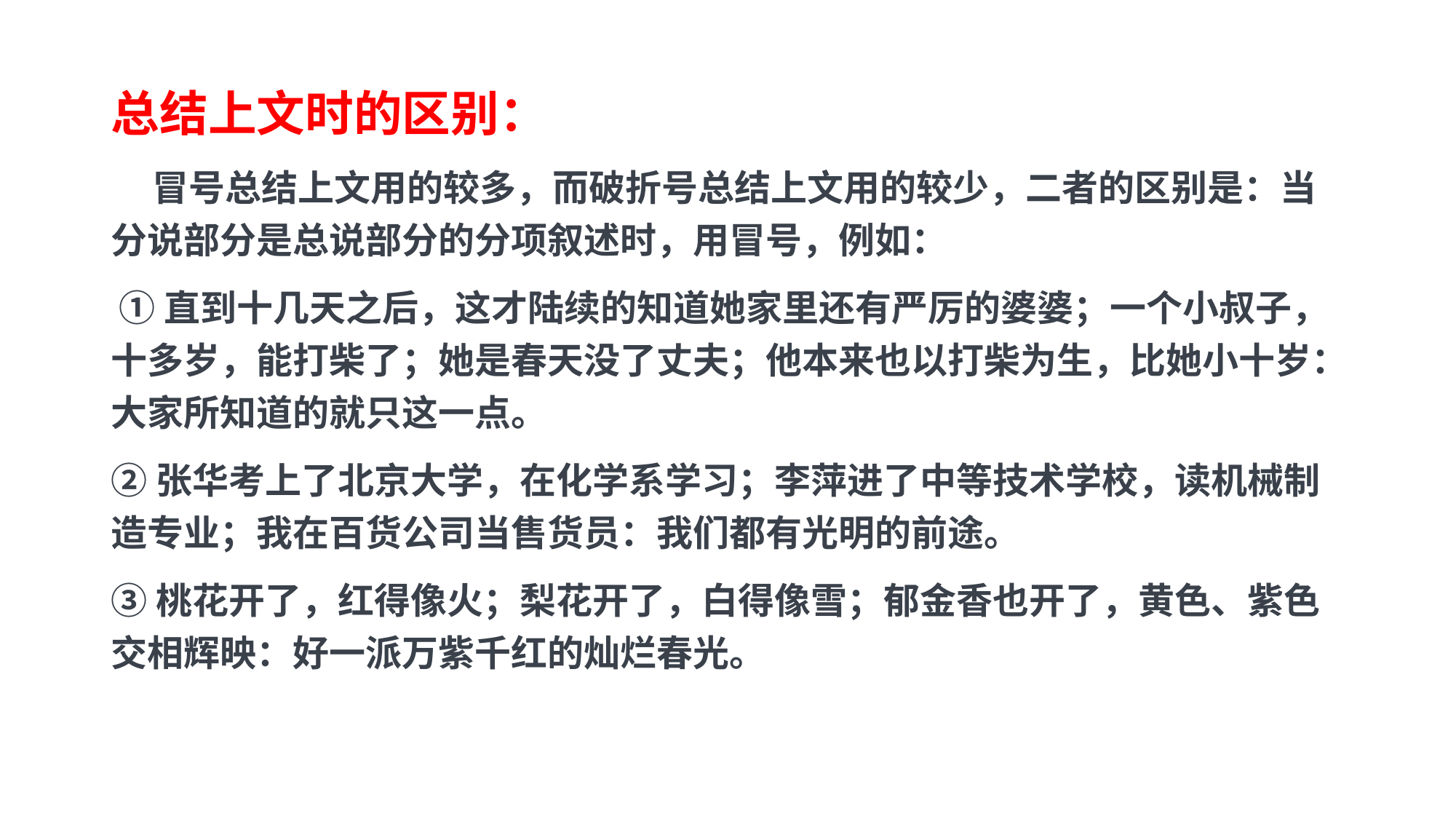

总结上文时的区别：
    冒号总结上文用的较多，而破折号总结上文用的较少，二者的区别是：当分说部分是总说部分的分项叙述时，用冒号，例如：
 ①直到十几天之后，这才陆续的知道她家里还有严厉的婆婆；一个小叔子，十多岁，能打柴了；她是春天没了丈夫；他本来也以打柴为生，比她小十岁：大家所知道的就只这一点。
②张华考上了北京大学，在化学系学习；李萍进了中等技术学校，读机械制造专业；我在百货公司当售货员：我们都有光明的前途。
③桃花开了，红得像火；梨花开了，白得像雪；郁金香也开了，黄色、紫色交相辉映：好一派万紫千红的灿烂春光。